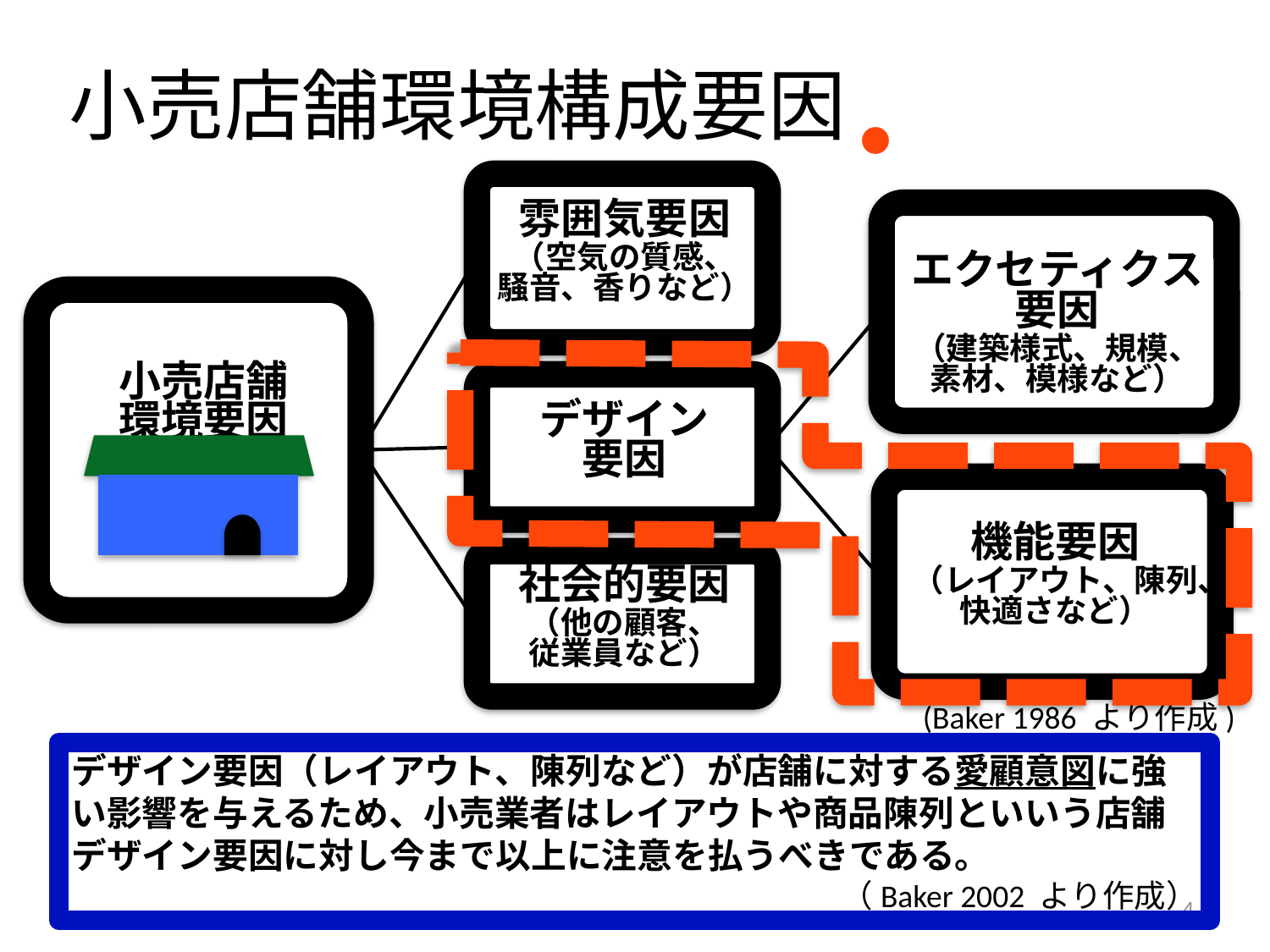

小売店舗環境構成要因
・

小売店舗
環境要因

雰囲気要因
（空気の質感、
騒音、香りなど）

デザイン
要因

エクセティクス
要因
（建築様式、規模、
素材、模様など）

機能要因
（レイアウト、陳列、
快適さなど）

社会的要因
（他の顧客、
従業員など）

(Baker 1986 より作成)
デザイン要因（レイアウト、陳列など）が店舗に対する愛顧意図に強い影響を与えるため、小売業者はレイアウトや商品陳列といいう店舗デザイン要因に対し今まで以上に注意を払うべきである。
（Baker 2002 より作成）
4